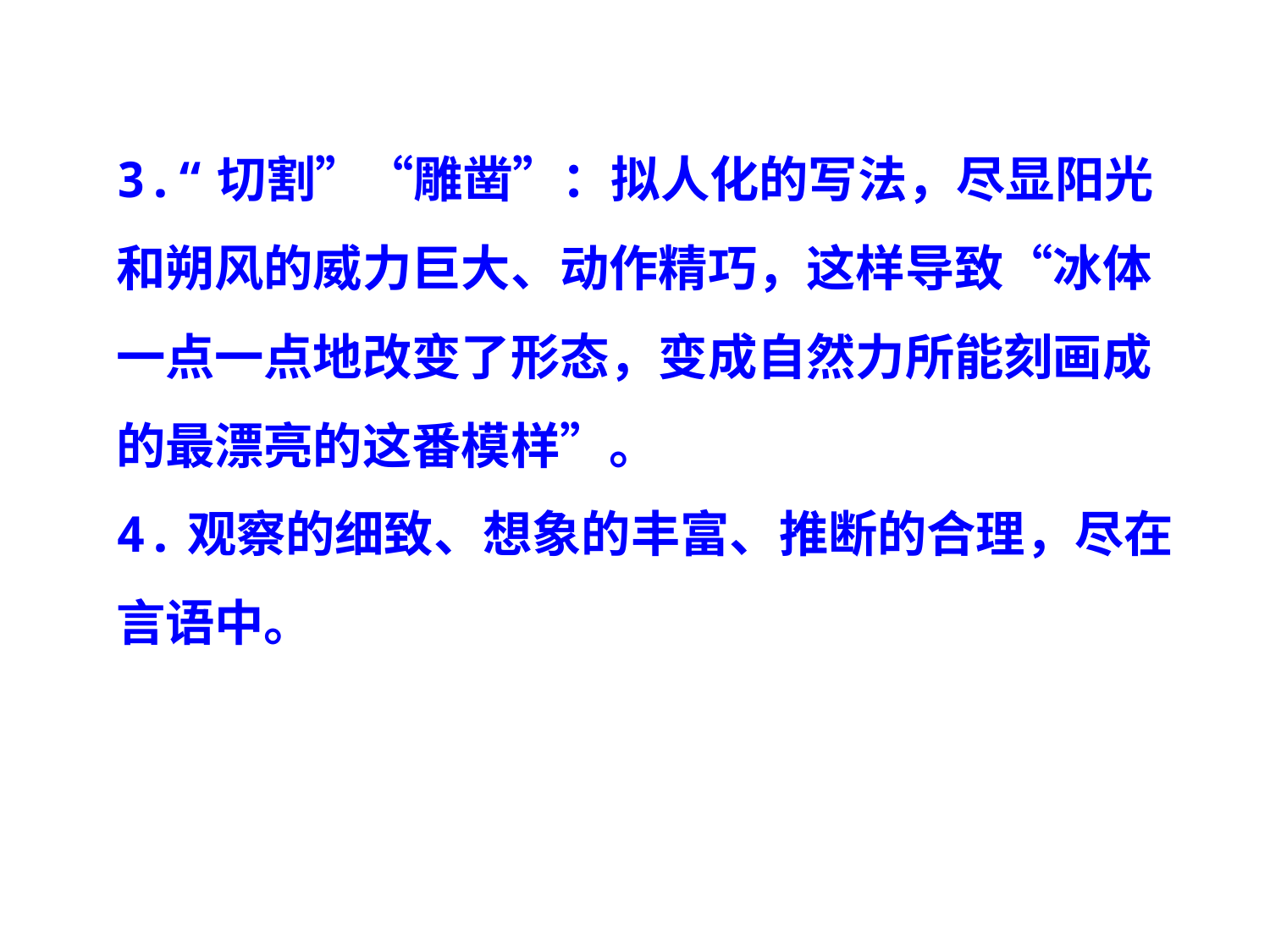

3.“切割”“雕凿”：拟人化的写法，尽显阳光和朔风的威力巨大、动作精巧，这样导致“冰体一点一点地改变了形态，变成自然力所能刻画成的最漂亮的这番模样”。
4.观察的细致、想象的丰富、推断的合理，尽在言语中。